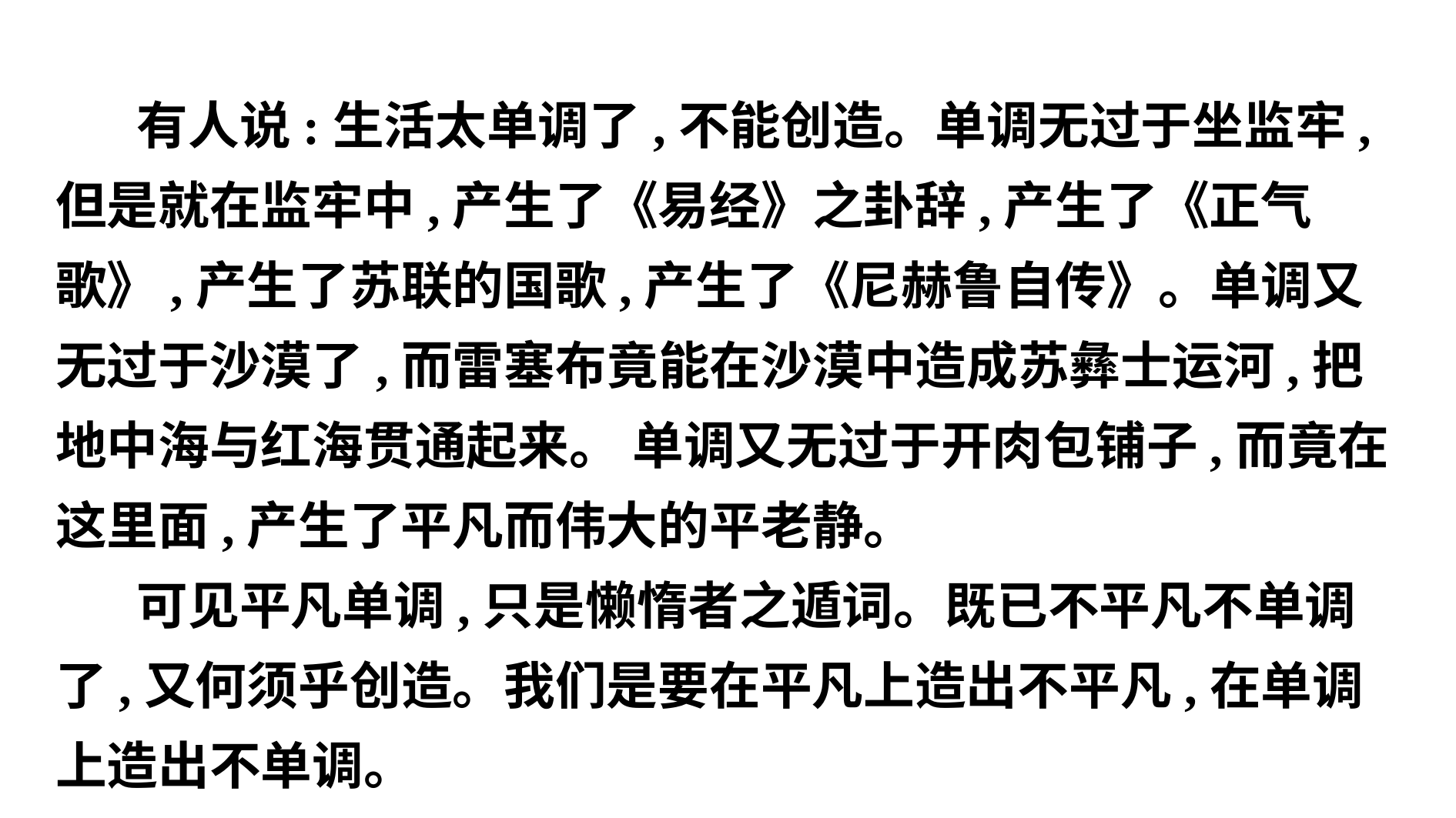

有人说:生活太单调了,不能创造。单调无过于坐监牢,但是就在监牢中,产生了《易经》之卦辞,产生了《正气歌》,产生了苏联的国歌,产生了《尼赫鲁自传》。单调又无过于沙漠了,而雷塞布竟能在沙漠中造成苏彝士运河,把地中海与红海贯通起来。 单调又无过于开肉包铺子,而竟在这里面,产生了平凡而伟大的平老静。
   可见平凡单调,只是懒惰者之遁词。既已不平凡不单调了,又何须乎创造。我们是要在平凡上造出不平凡,在单调上造出不单调。